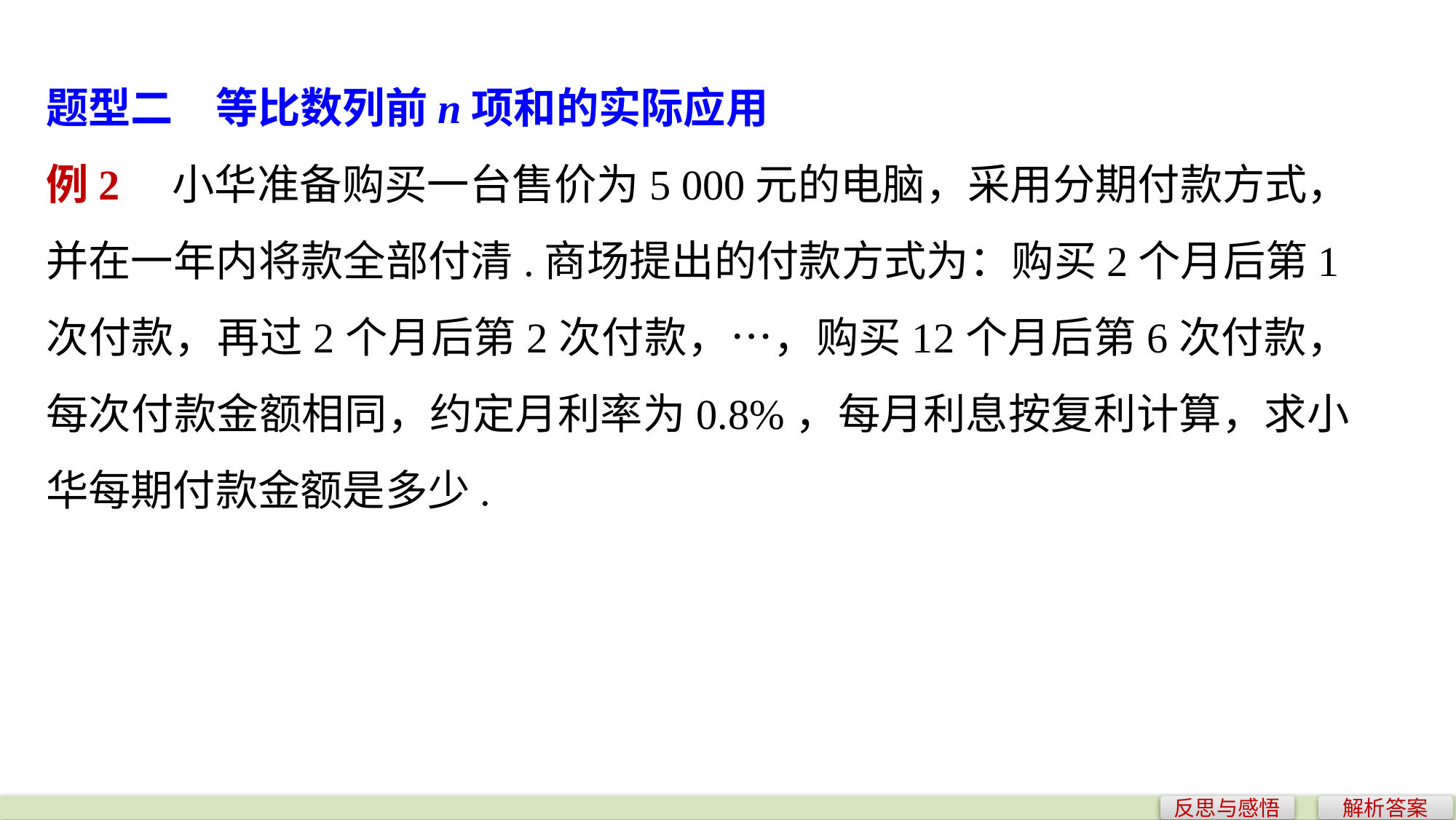

题型二　等比数列前n项和的实际应用
例2　小华准备购买一台售价为5 000元的电脑，采用分期付款方式，并在一年内将款全部付清.商场提出的付款方式为：购买2个月后第1次付款，再过2个月后第2次付款，…，购买12个月后第6次付款，每次付款金额相同，约定月利率为0.8%，每月利息按复利计算，求小华每期付款金额是多少.
反思与感悟
解析答案